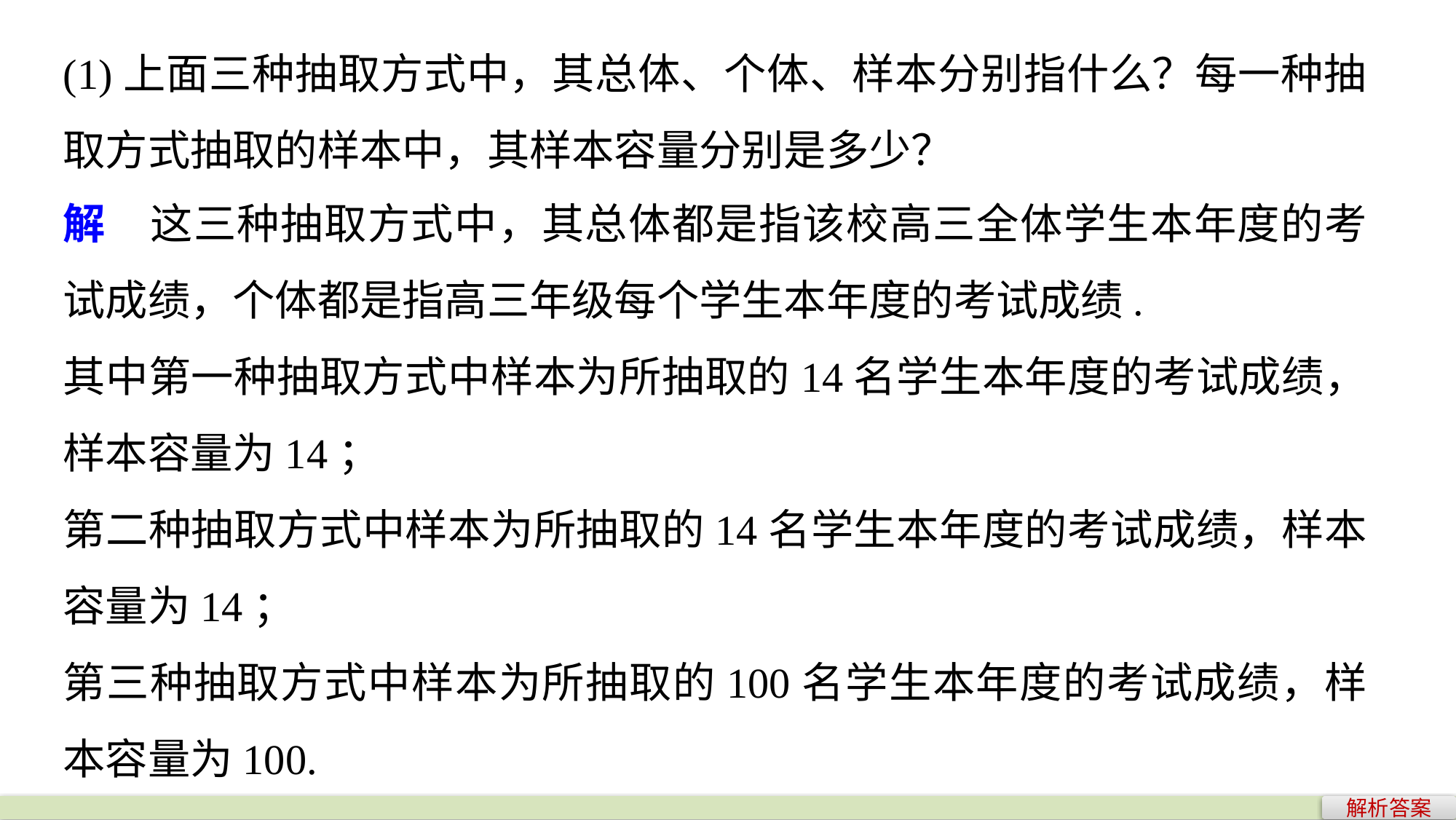

(1)上面三种抽取方式中，其总体、个体、样本分别指什么？每一种抽取方式抽取的样本中，其样本容量分别是多少？
解　这三种抽取方式中，其总体都是指该校高三全体学生本年度的考试成绩，个体都是指高三年级每个学生本年度的考试成绩.
其中第一种抽取方式中样本为所抽取的14名学生本年度的考试成绩，样本容量为14；
第二种抽取方式中样本为所抽取的14名学生本年度的考试成绩，样本容量为14；
第三种抽取方式中样本为所抽取的100名学生本年度的考试成绩，样本容量为100.
解析答案